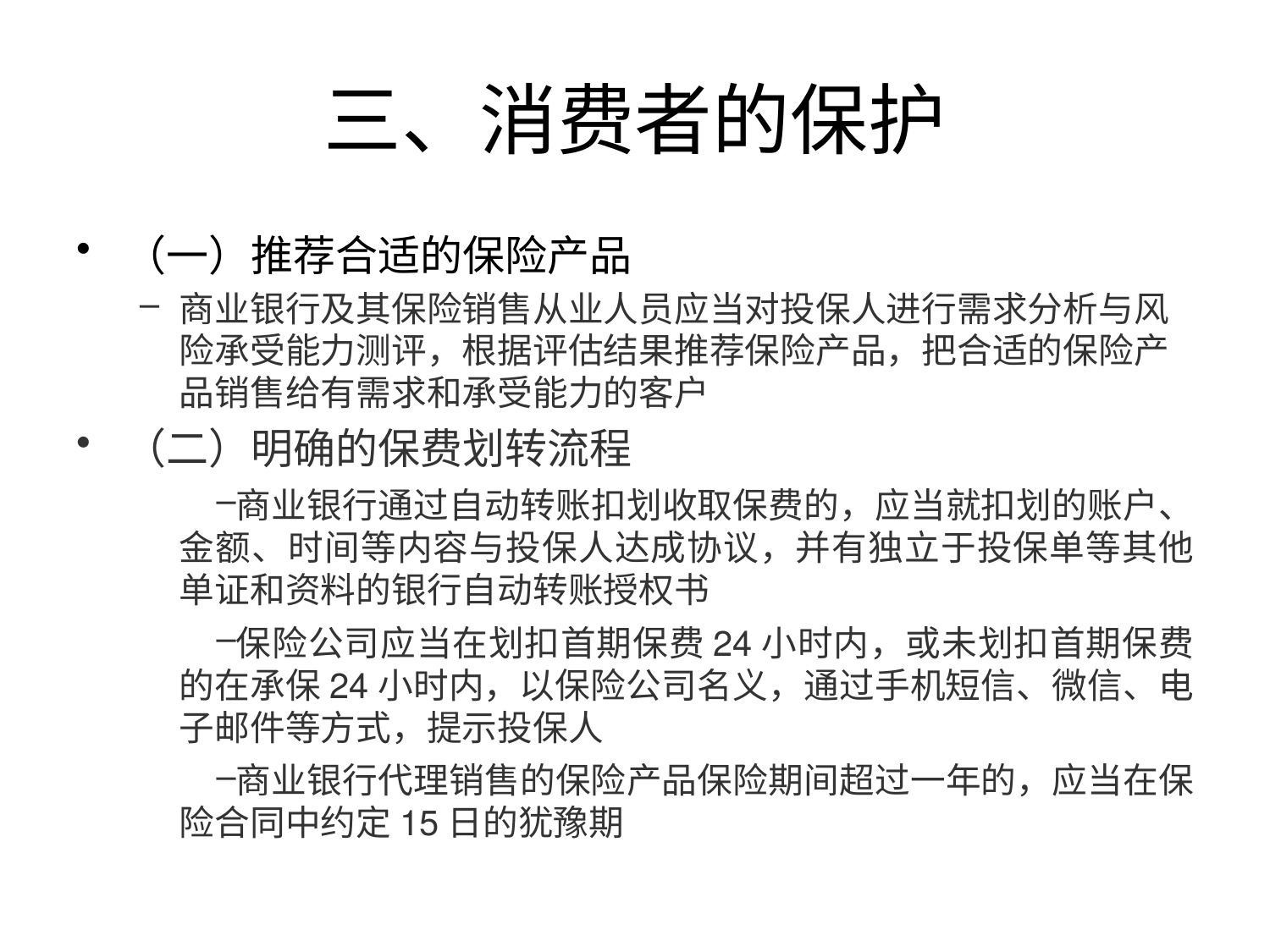

# 三、消费者的保护
（一）推荐合适的保险产品
商业银行及其保险销售从业人员应当对投保人进行需求分析与风险承受能力测评，根据评估结果推荐保险产品，把合适的保险产品销售给有需求和承受能力的客户
（二）明确的保费划转流程
商业银行通过自动转账扣划收取保费的，应当就扣划的账户、金额、时间等内容与投保人达成协议，并有独立于投保单等其他单证和资料的银行自动转账授权书
保险公司应当在划扣首期保费24小时内，或未划扣首期保费的在承保24小时内，以保险公司名义，通过手机短信、微信、电子邮件等方式，提示投保人
商业银行代理销售的保险产品保险期间超过一年的，应当在保险合同中约定15日的犹豫期